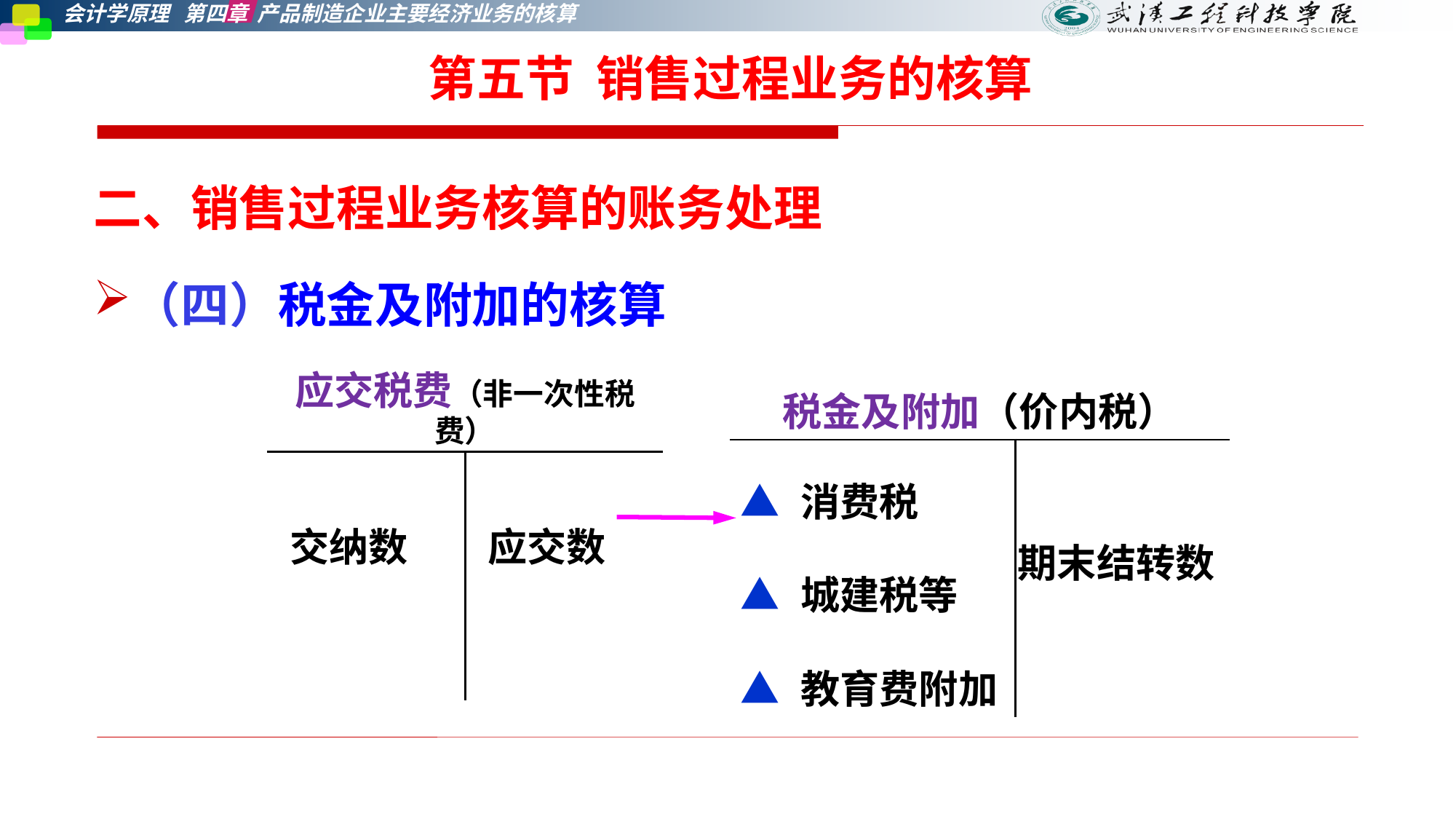

第五节  销售过程业务的核算
二、销售过程业务核算的账务处理
（四）税金及附加的核算
| 税金及附加（价内税） |  |
| --- | --- |
| ▲ 消费税 ▲ 城建税等 ▲ 教育费附加 | 期末结转数 |
| 应交税费（非一次性税费） |  |
| --- | --- |
| 交纳数 | 应交数 |